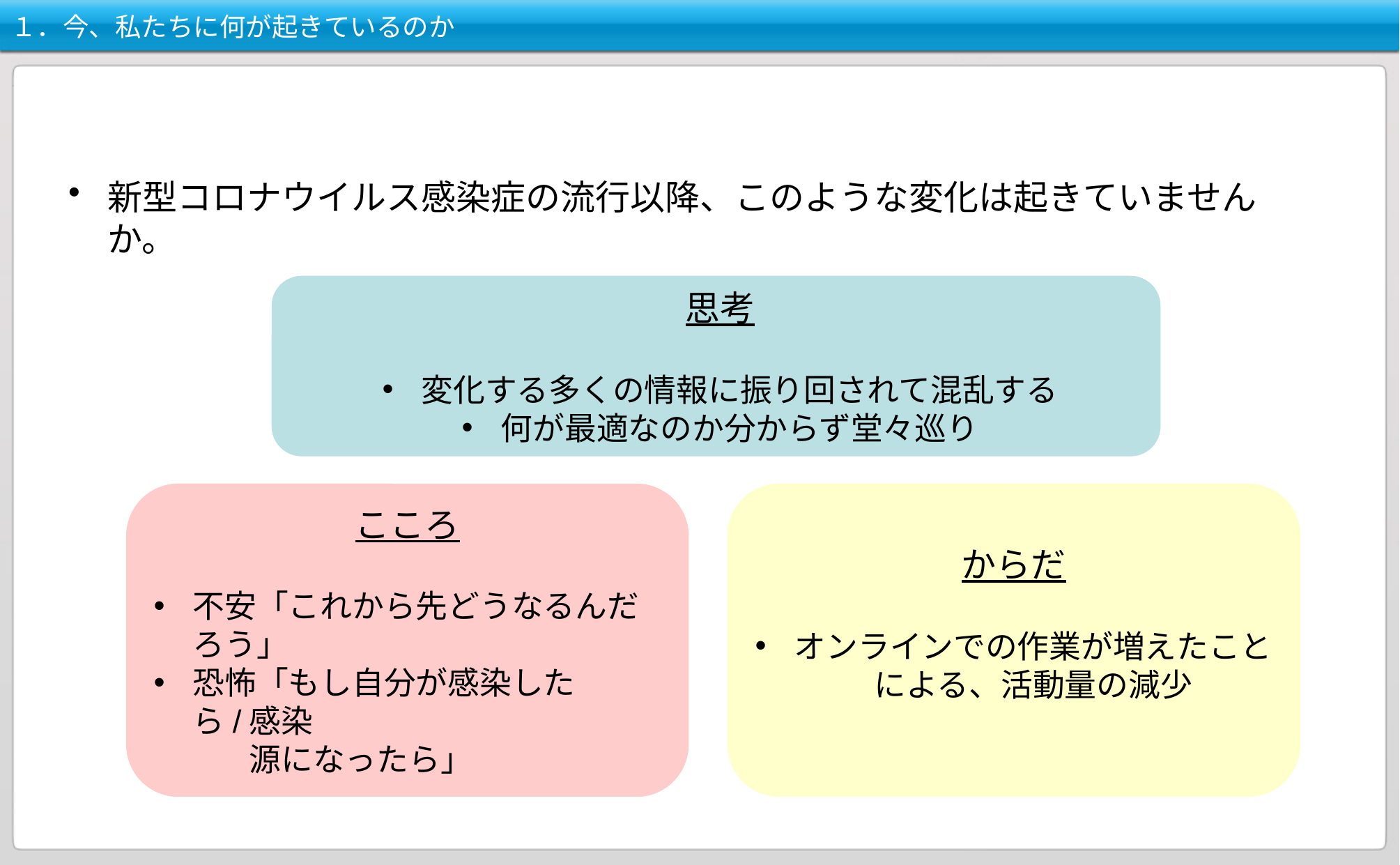

# １．今、私たちに何が起きているのか

新型コロナウイルス感染症の流行以降、このような変化は起きていませんか。
思考

変化する多くの情報に振り回されて混乱する
何が最適なのか分からず堂々巡り
からだ

オンラインでの作業が増えたことによる、活動量の減少

こころ

不安「これから先どうなるんだろう」
恐怖「もし自分が感染したら/感染
　　　源になったら」